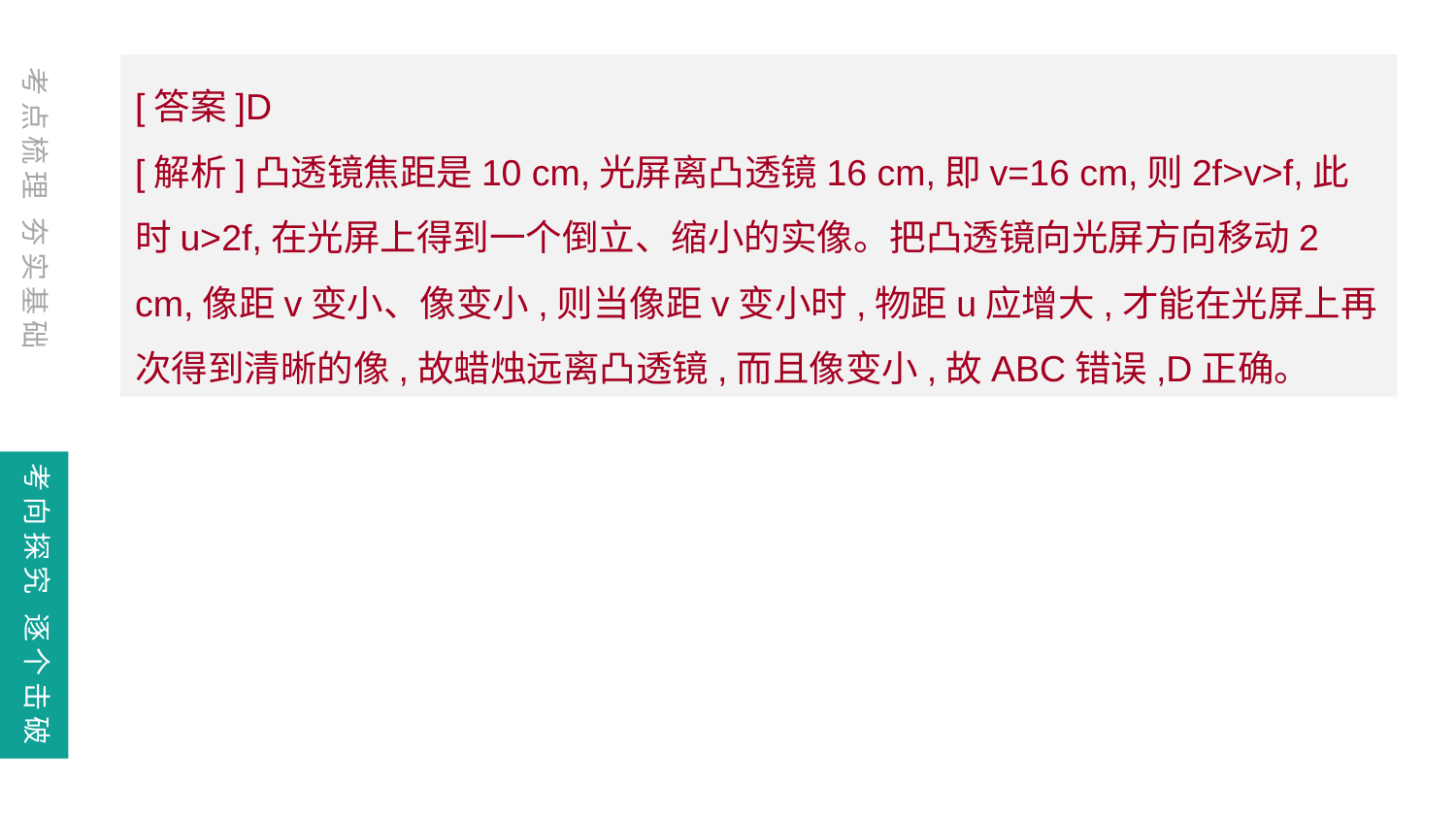

[答案]D
[解析]凸透镜焦距是10 cm,光屏离凸透镜16 cm,即v=16 cm,则2f>v>f,此时u>2f,在光屏上得到一个倒立、缩小的实像。把凸透镜向光屏方向移动2 cm,像距v变小、像变小,则当像距v变小时,物距u应增大,才能在光屏上再次得到清晰的像,故蜡烛远离凸透镜,而且像变小,故ABC错误,D正确。
考点梳理 夯实基础

考向探究 逐个击破